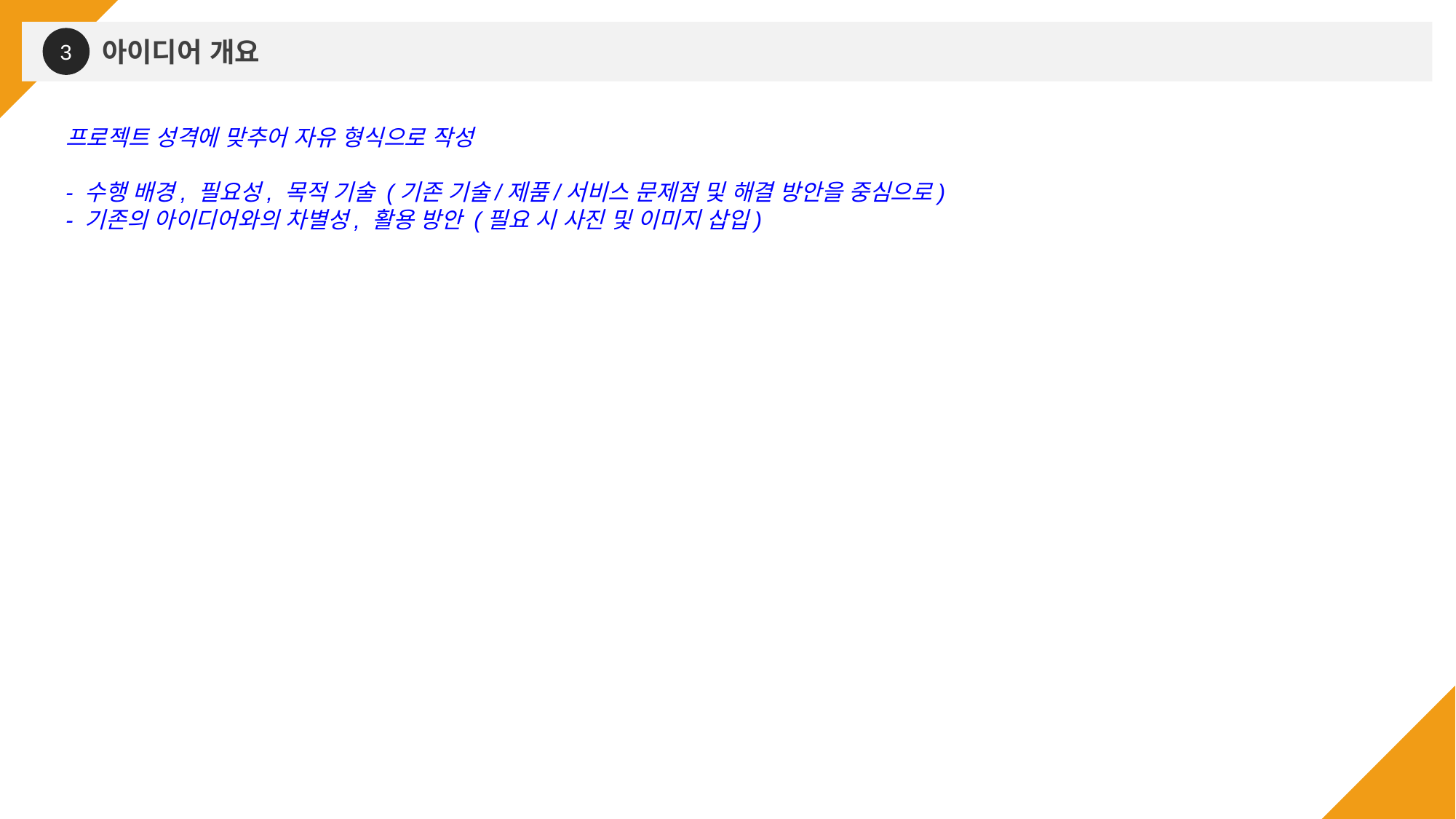

3
아이디어 개요
프로젝트 성격에 맞추어 자유 형식으로 작성

- 수행 배경, 필요성, 목적 기술 (기존 기술/제품/서비스 문제점 및 해결 방안을 중심으로)
- 기존의 아이디어와의 차별성, 활용 방안 (필요 시 사진 및 이미지 삽입)